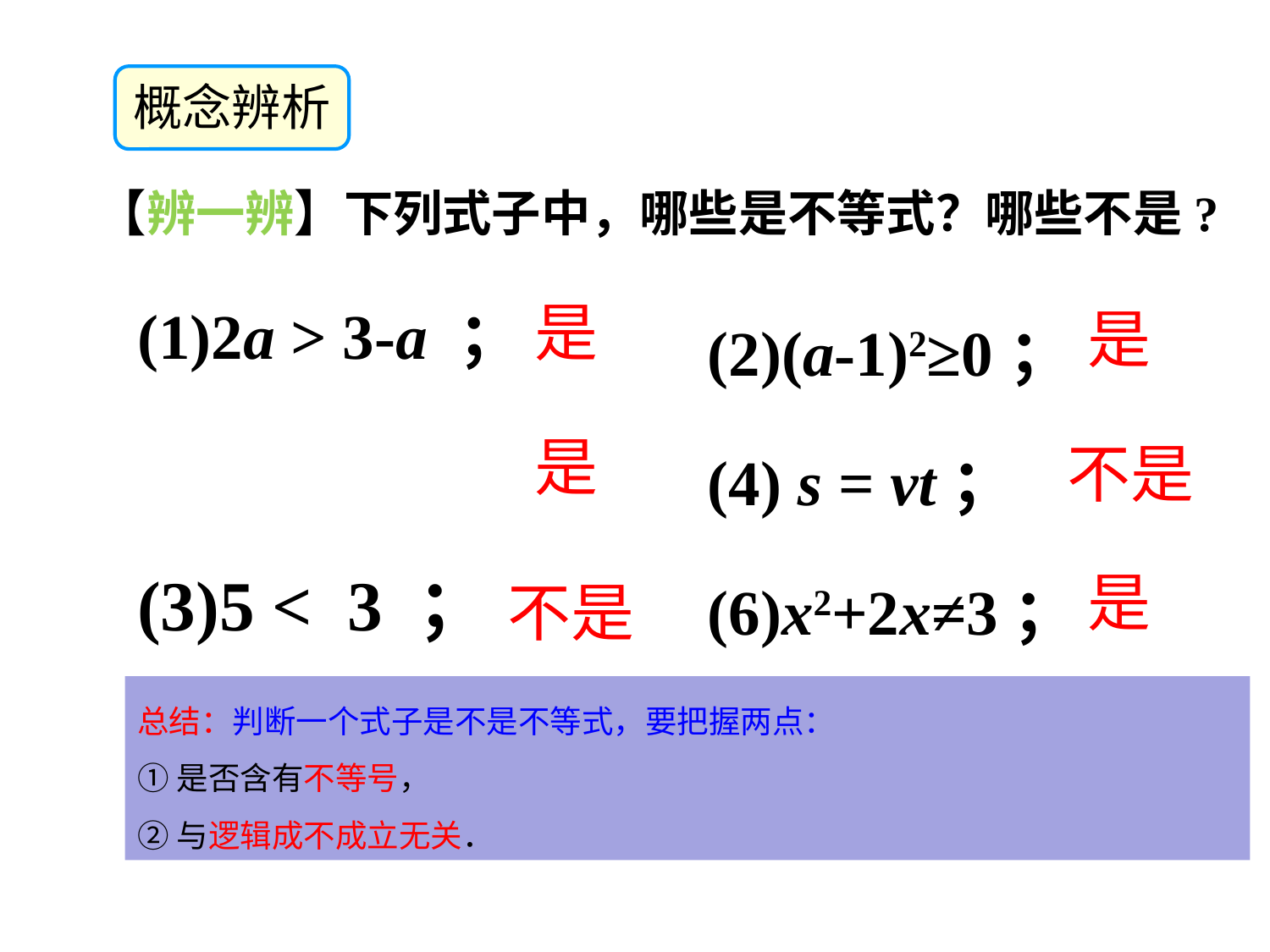

概念辨析
【辨一辨】下列式子中，哪些是不等式？哪些不是?
2a > 3-a ；
(3)5 <  3 ；
(5) 3x+5；
(2)(a-1)2≥0；
(4) s = vt；
(6)x2+2x≠3；
是
是
是
不是

是
不是
总结：判断一个式子是不是不等式，要把握两点：
①是否含有不等号，
②与逻辑成不成立无关．